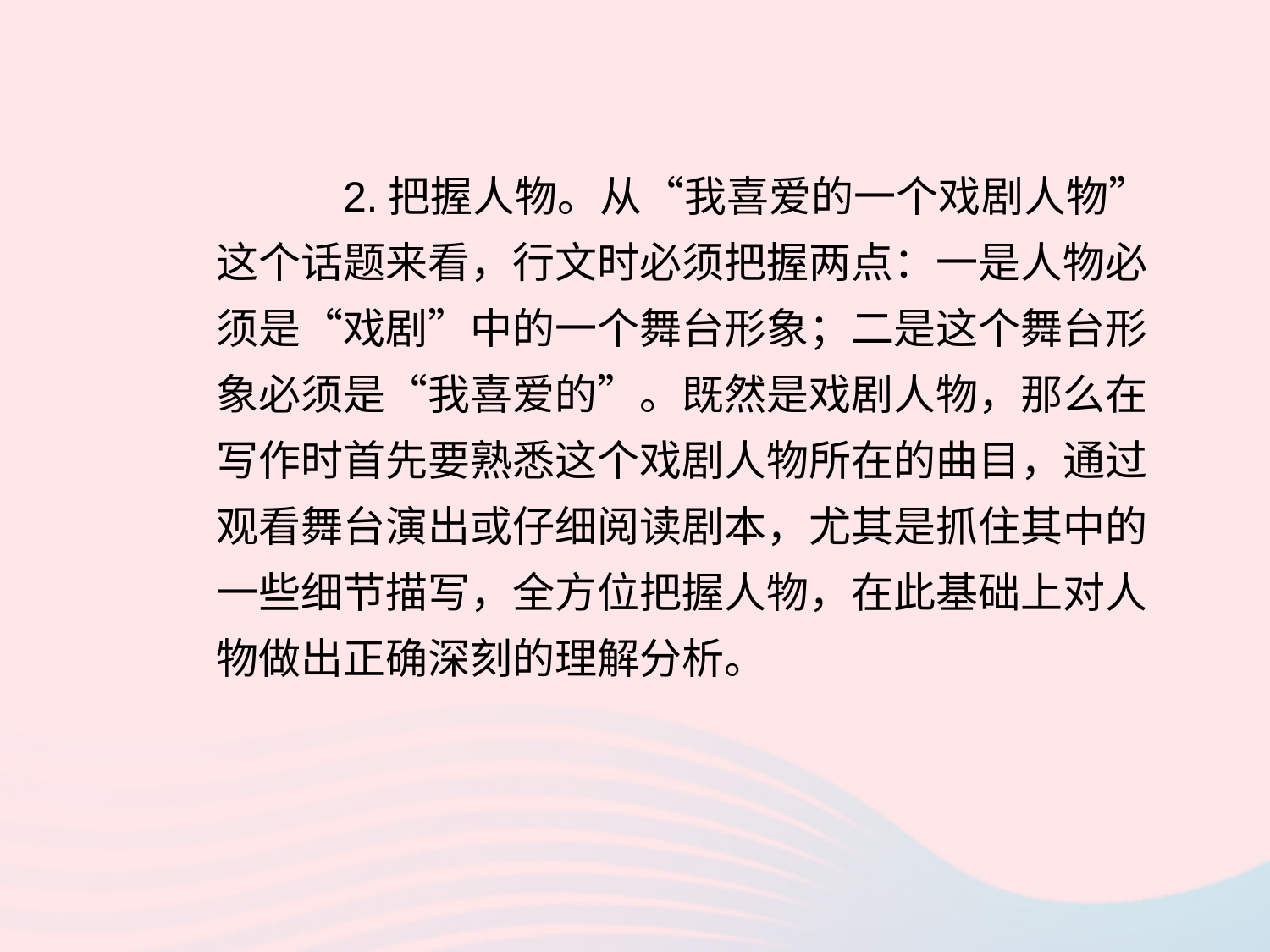

2.把握人物。从“我喜爱的一个戏剧人物”这个话题来看，行文时必须把握两点：一是人物必须是“戏剧”中的一个舞台形象；二是这个舞台形象必须是“我喜爱的”。既然是戏剧人物，那么在写作时首先要熟悉这个戏剧人物所在的曲目，通过观看舞台演出或仔细阅读剧本，尤其是抓住其中的一些细节描写，全方位把握人物，在此基础上对人物做出正确深刻的理解分析。